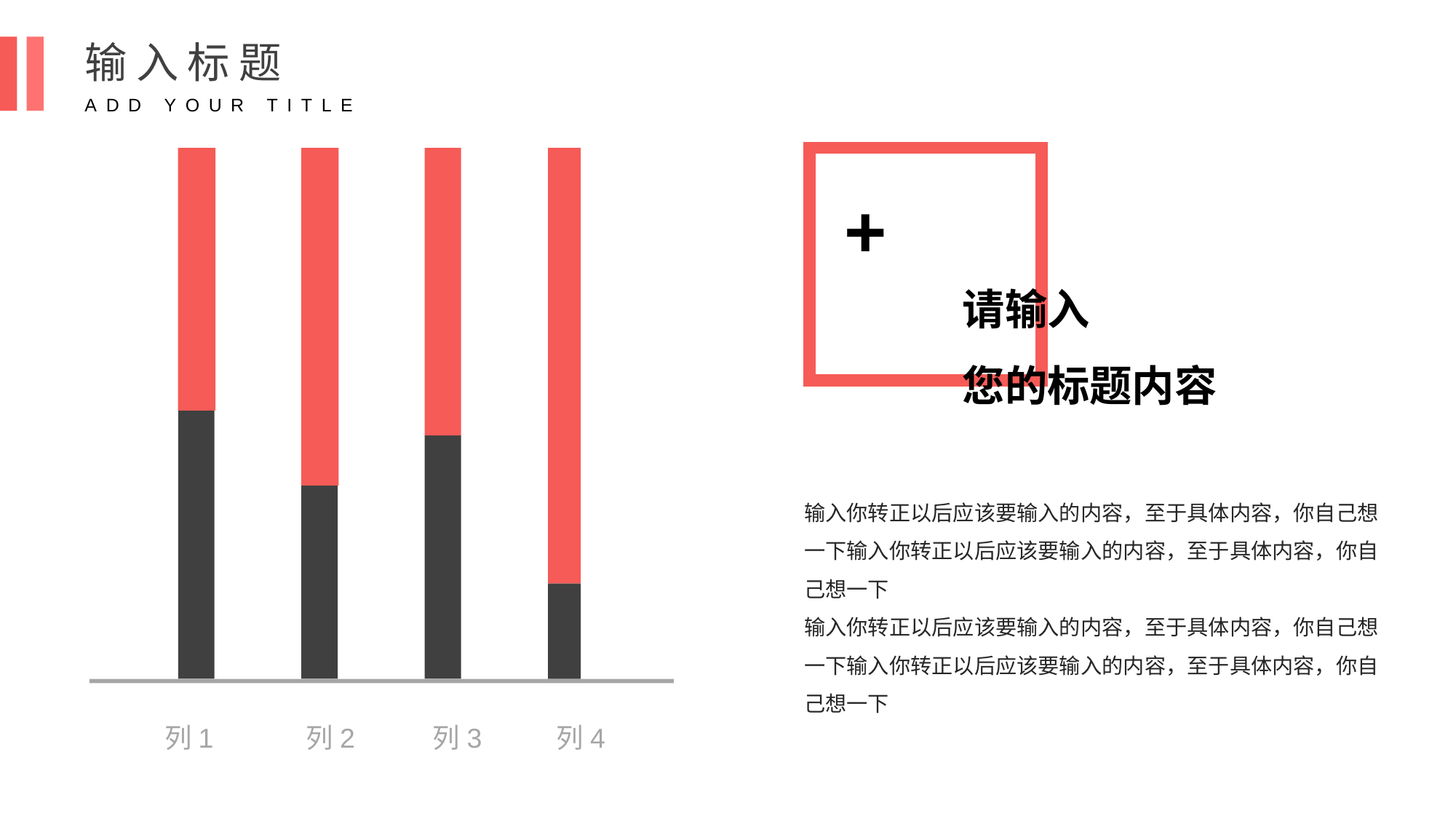

输入标题
ADD YOUR TITLE

+

请输入
您的标题内容
输入你转正以后应该要输入的内容，至于具体内容，你自己想一下输入你转正以后应该要输入的内容，至于具体内容，你自己想一下
输入你转正以后应该要输入的内容，至于具体内容，你自己想一下输入你转正以后应该要输入的内容，至于具体内容，你自己想一下

列1
列2
列3
列4